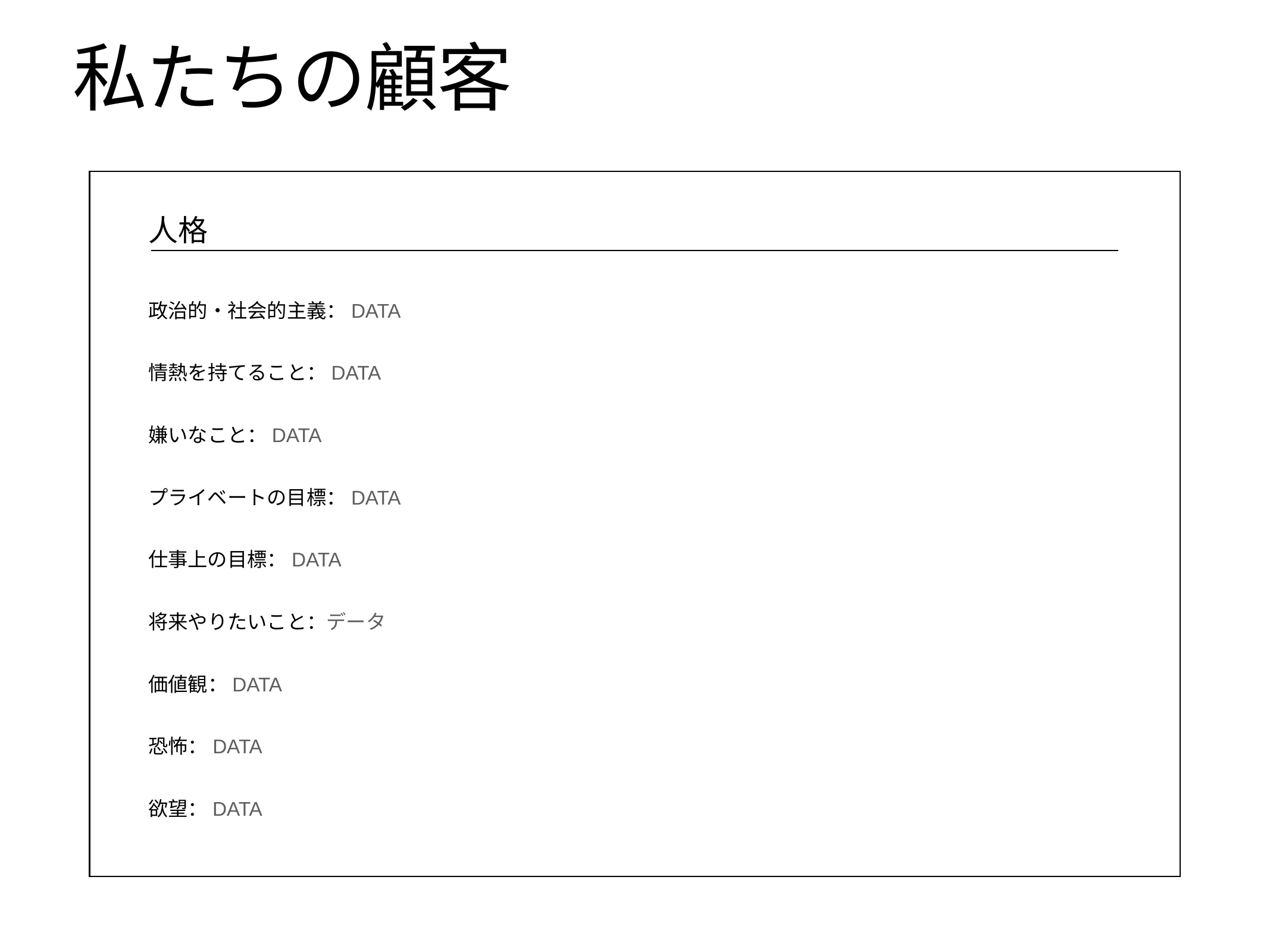

# 私たちの顧客

人格

政治的・社会的主義：DATA
情熱を持てること：DATA
嫌いなこと：DATA
プライベートの目標：DATA
仕事上の目標：DATA
将来やりたいこと：データ
価値観：DATA
恐怖：DATA
欲望：DATA
9